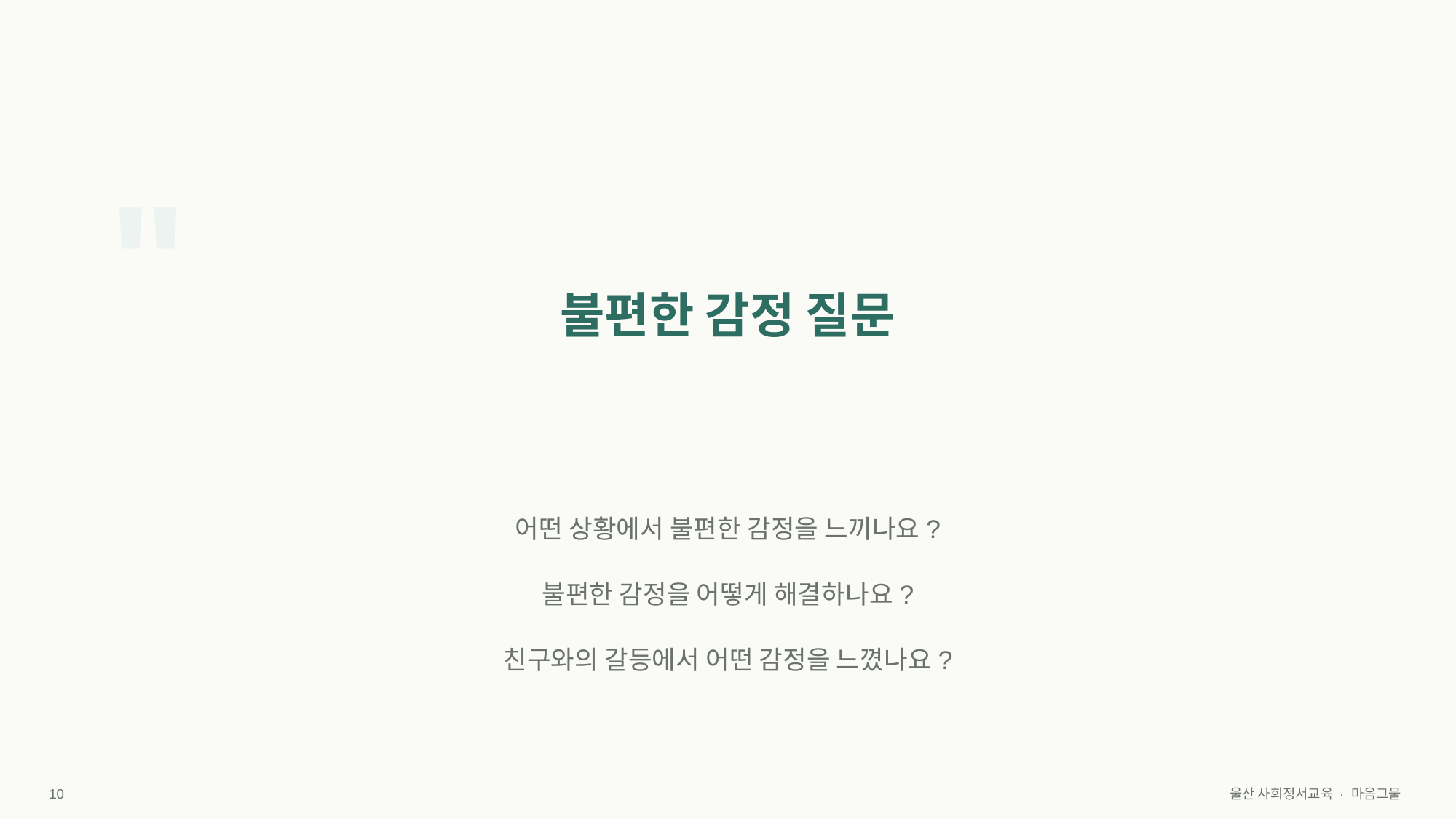

"
불편한 감정 질문
어떤 상황에서 불편한 감정을 느끼나요?
불편한 감정을 어떻게 해결하나요?
친구와의 갈등에서 어떤 감정을 느꼈나요?
10
울산 사회정서교육 · 마음그물